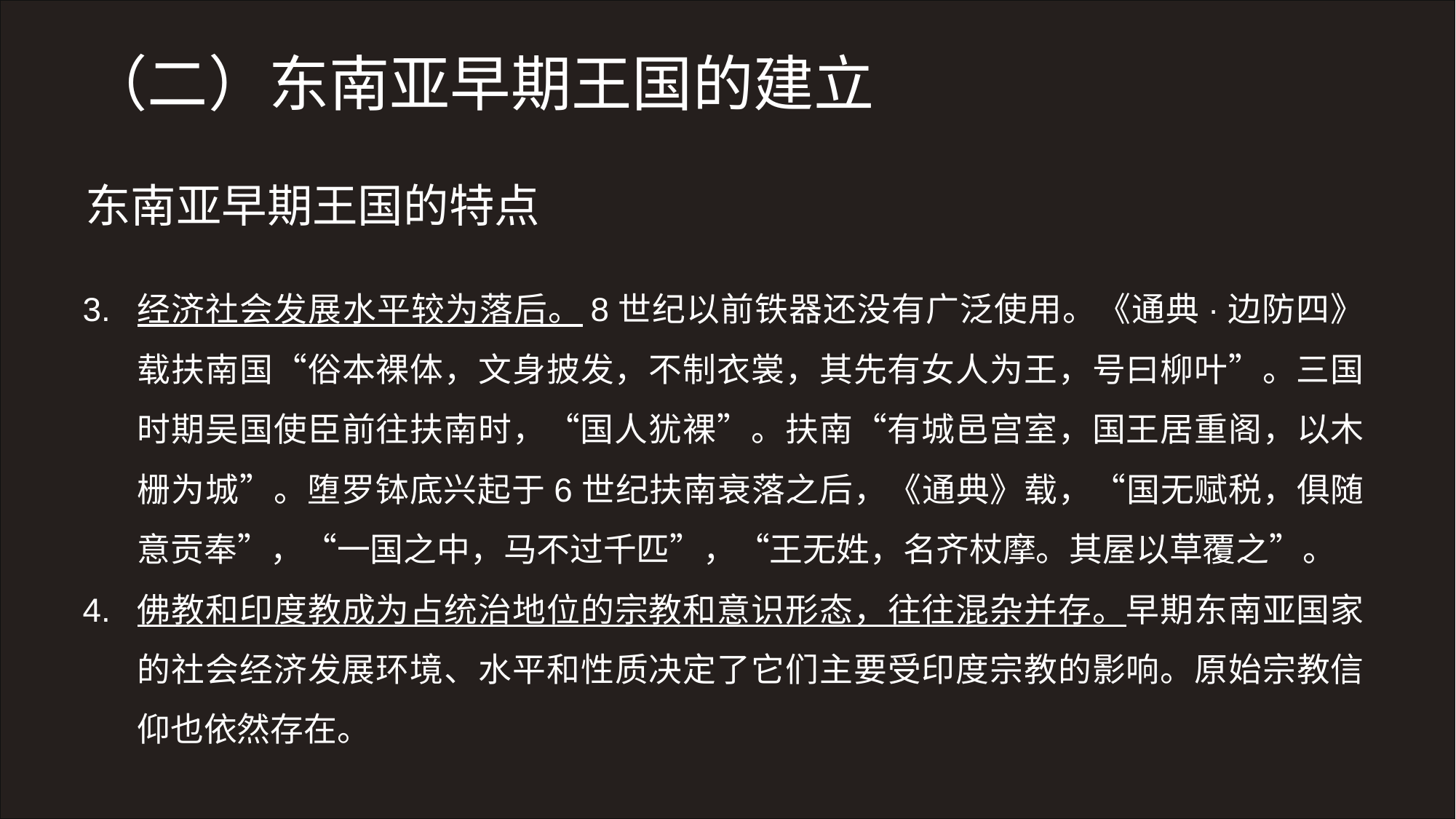

（二）东南亚早期王国的建立
东南亚早期王国的特点
经济社会发展水平较为落后。8世纪以前铁器还没有广泛使用。《通典·边防四》载扶南国“俗本裸体，文身披发，不制衣裳，其先有女人为王，号曰柳叶”。三国时期吴国使臣前往扶南时，“国人犹裸”。扶南“有城邑宫室，国王居重阁，以木栅为城”。堕罗钵底兴起于6世纪扶南衰落之后，《通典》载，“国无赋税，俱随意贡奉”，“一国之中，马不过千匹”，“王无姓，名齐杖摩。其屋以草覆之”。
佛教和印度教成为占统治地位的宗教和意识形态，往往混杂并存。早期东南亚国家的社会经济发展环境、水平和性质决定了它们主要受印度宗教的影响。原始宗教信仰也依然存在。